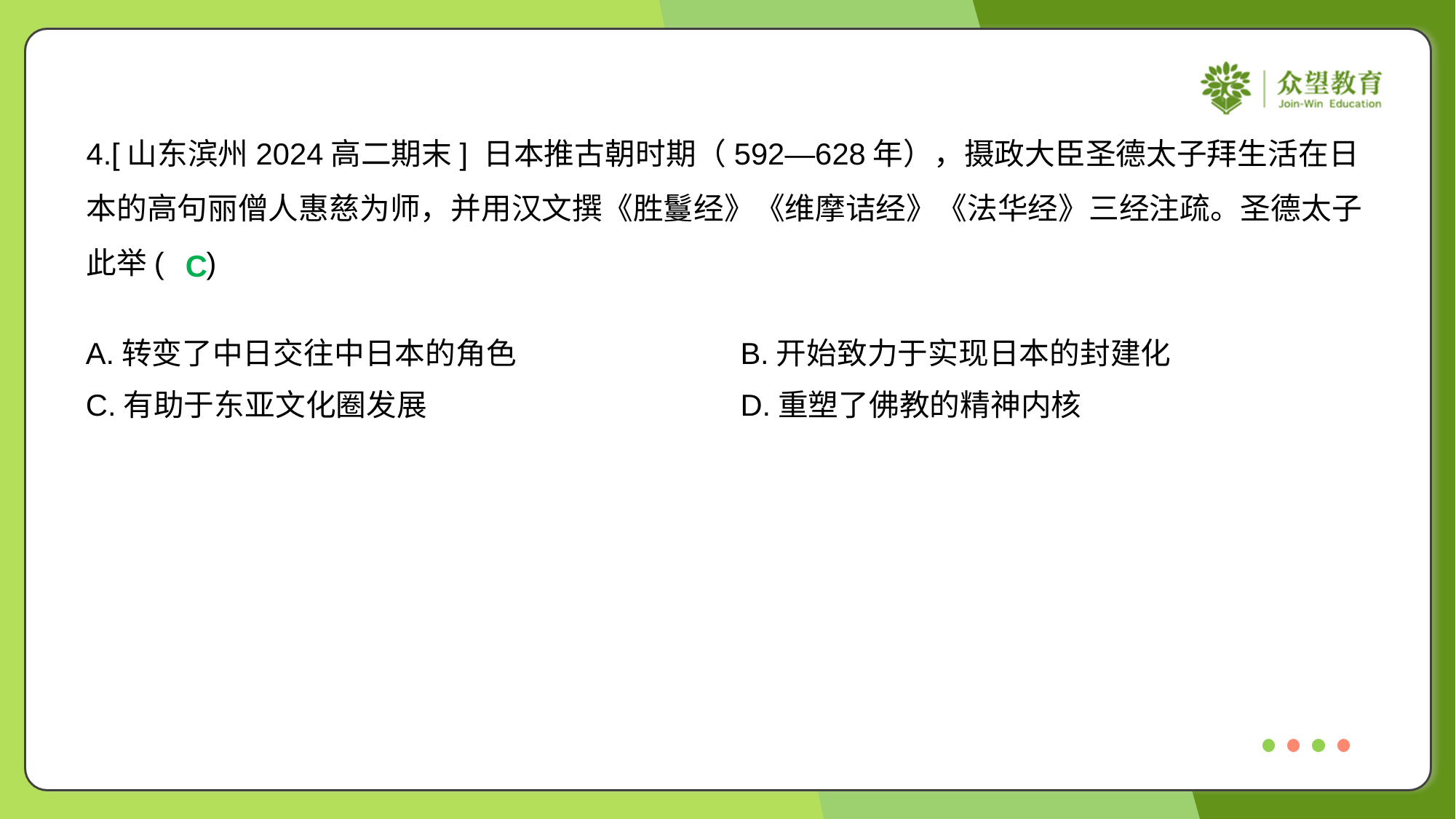

4.[山东滨州2024高二期末] 日本推古朝时期（592—628年），摄政大臣圣德太子拜生活在日
本的高句丽僧人惠慈为师，并用汉文撰《胜鬘经》《维摩诘经》《法华经》三经注疏。圣德太子
此举(     )
C
A.转变了中日交往中日本的角色	B.开始致力于实现日本的封建化
C.有助于东亚文化圈发展	D.重塑了佛教的精神内核